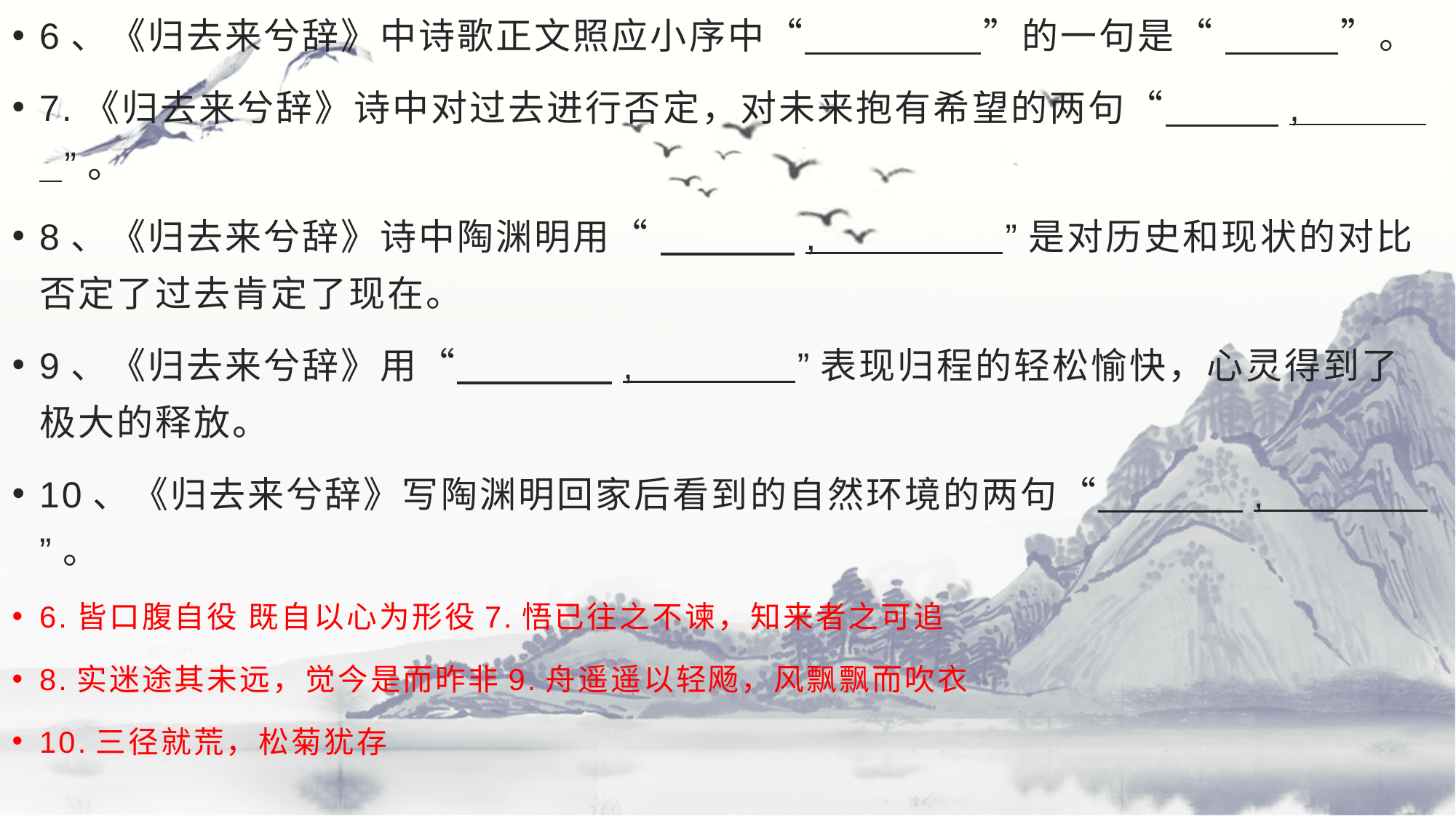

6、《归去来兮辞》中诗歌正文照应小序中“                 ”的一句是“            ”。
7.《归去来兮辞》诗中对过去进行否定，对未来抱有希望的两句“           ,             ”。
8、《归去来兮辞》诗中陶渊明用“              ,               ”是对历史和现状的对比否定了过去肯定了现在。
9、《归去来兮辞》用“               ,             ”表现归程的轻松愉快，心灵得到了极大的释放。
10、《归去来兮辞》写陶渊明回家后看到的自然环境的两句“              ,              ”。
6.皆口腹自役 既自以心为形役7.悟已往之不谏，知来者之可追
8.实迷途其未远，觉今是而昨非9.舟遥遥以轻飏，风飘飘而吹衣
10.三径就荒，松菊犹存